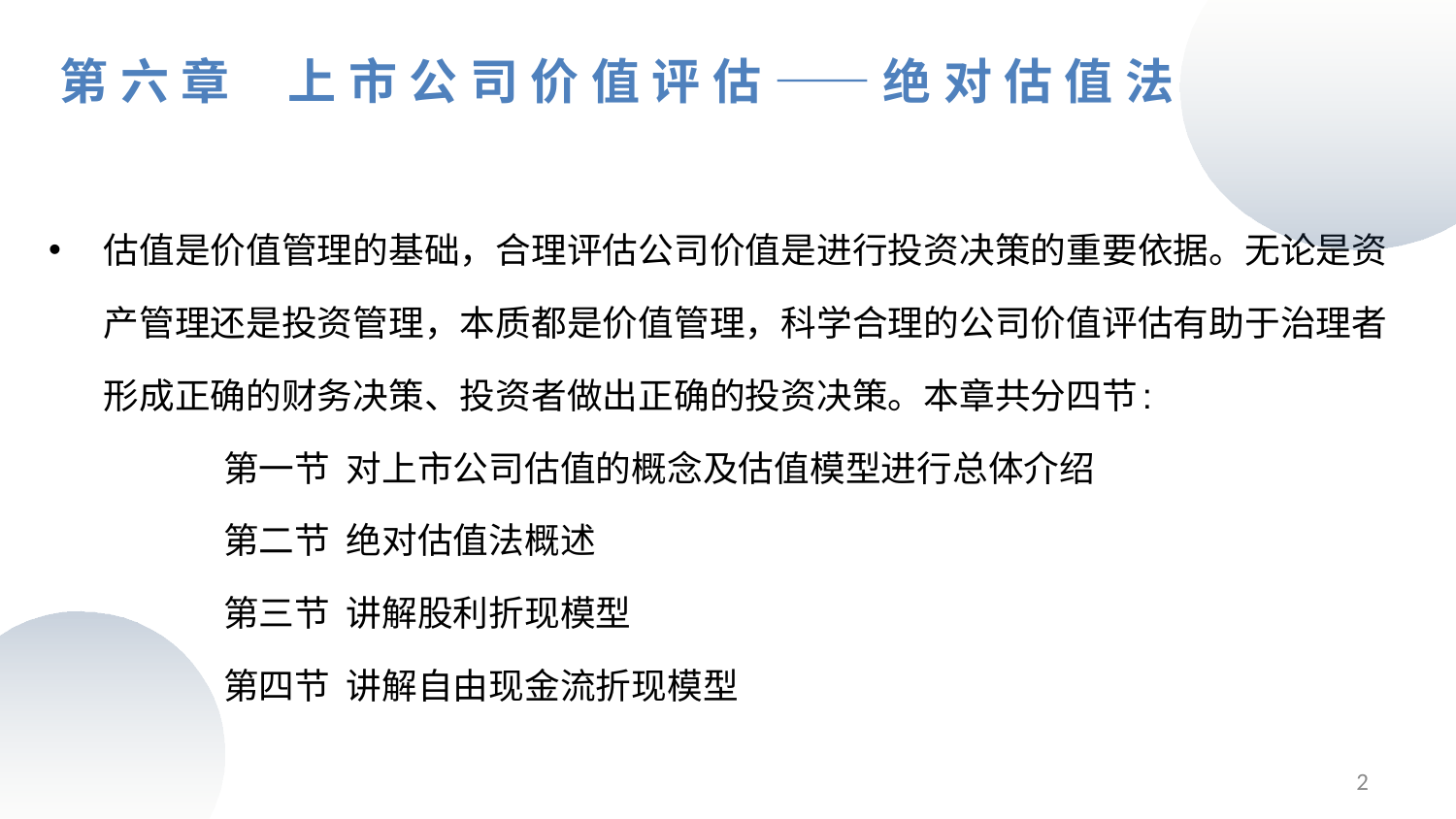

# 第六章  上市公司价值评估——绝对估值法
估值是价值管理的基础，合理评估公司价值是进行投资决策的重要依据。无论是资产管理还是投资管理，本质都是价值管理，科学合理的公司价值评估有助于治理者形成正确的财务决策、投资者做出正确的投资决策。本章共分四节:
第一节  对上市公司估值的概念及估值模型进行总体介绍
第二节  绝对估值法概述
第三节  讲解股利折现模型
第四节  讲解自由现金流折现模型

2